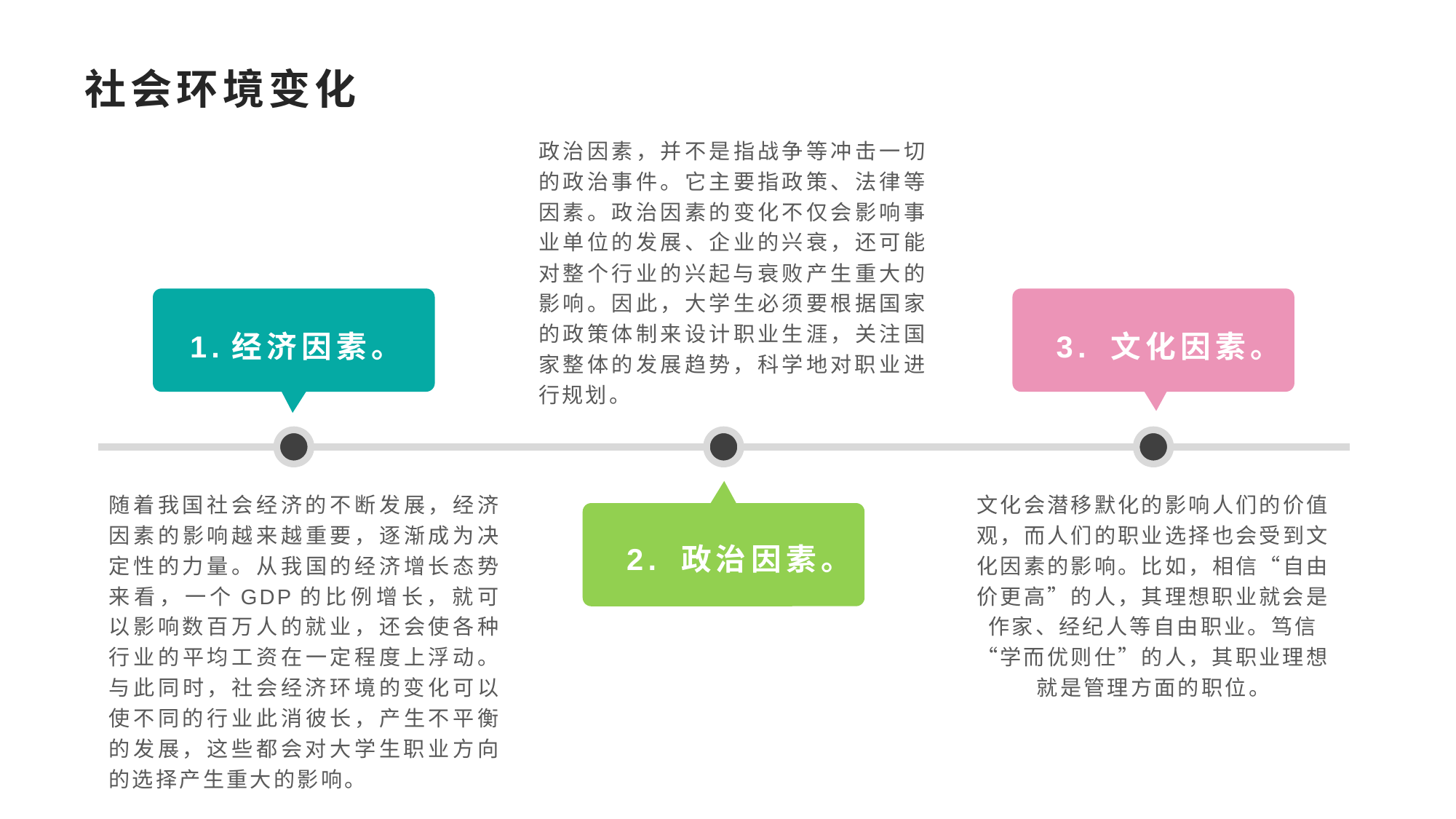

社会环境变化
政治因素，并不是指战争等冲击一切的政治事件。它主要指政策、法律等因素。政治因素的变化不仅会影响事业单位的发展、企业的兴衰，还可能对整个行业的兴起与衰败产生重大的影响。因此，大学生必须要根据国家的政策体制来设计职业生涯，关注国家整体的发展趋势，科学地对职业进行规划。

1.经济因素。
3. 文化因素。

随着我国社会经济的不断发展，经济因素的影响越来越重要，逐渐成为决定性的力量。从我国的经济增长态势来看，一个GDP的比例增长，就可以影响数百万人的就业，还会使各种行业的平均工资在一定程度上浮动。与此同时，社会经济环境的变化可以使不同的行业此消彼长，产生不平衡的发展，这些都会对大学生职业方向的选择产生重大的影响。
文化会潜移默化的影响人们的价值观，而人们的职业选择也会受到文化因素的影响。比如，相信“自由价更高”的人，其理想职业就会是作家、经纪人等自由职业。笃信“学而优则仕”的人，其职业理想就是管理方面的职位。

2. 政治因素。